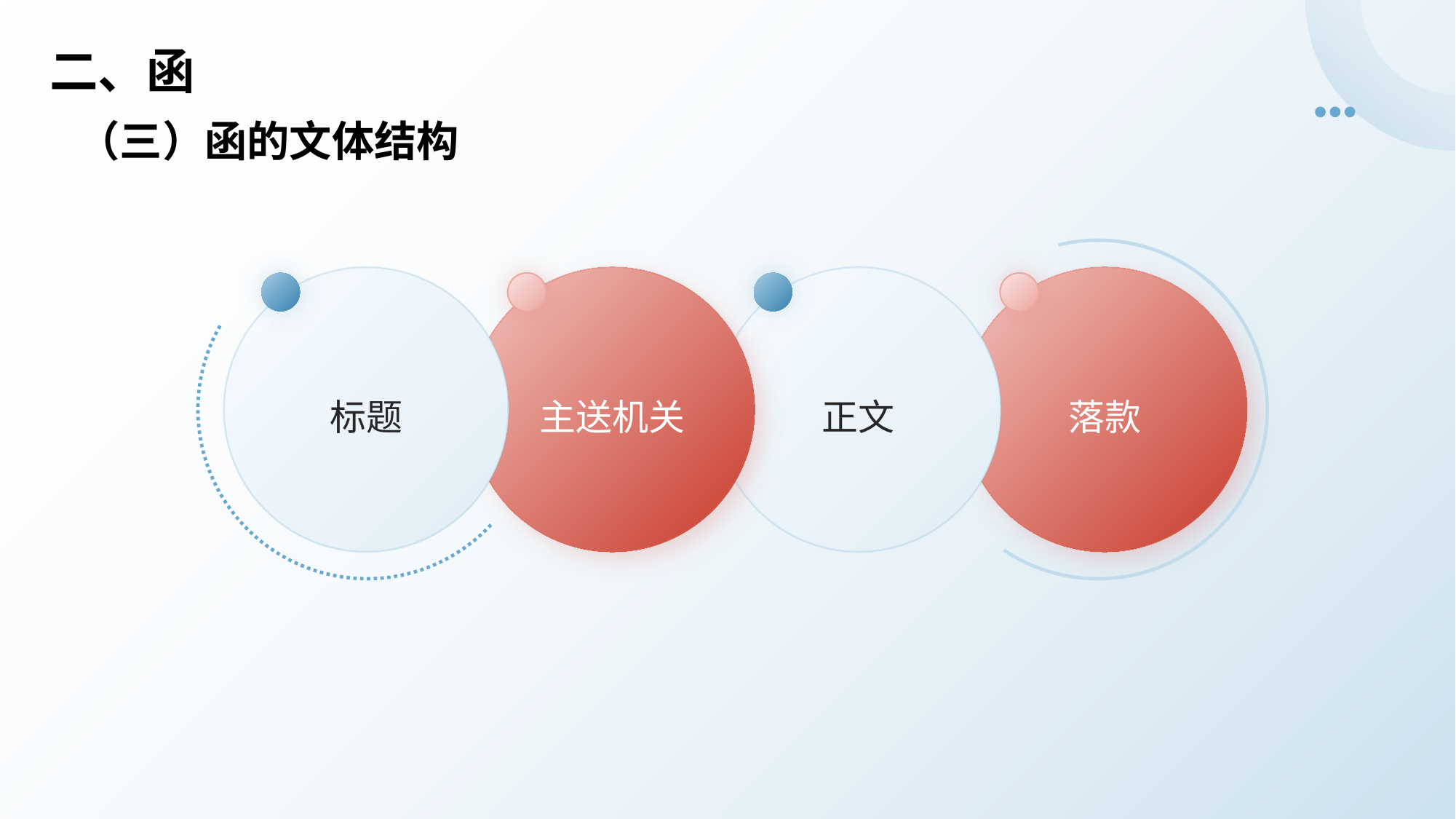

# 二、函
（三）函的文体结构

标题
主送机关
正文
落款